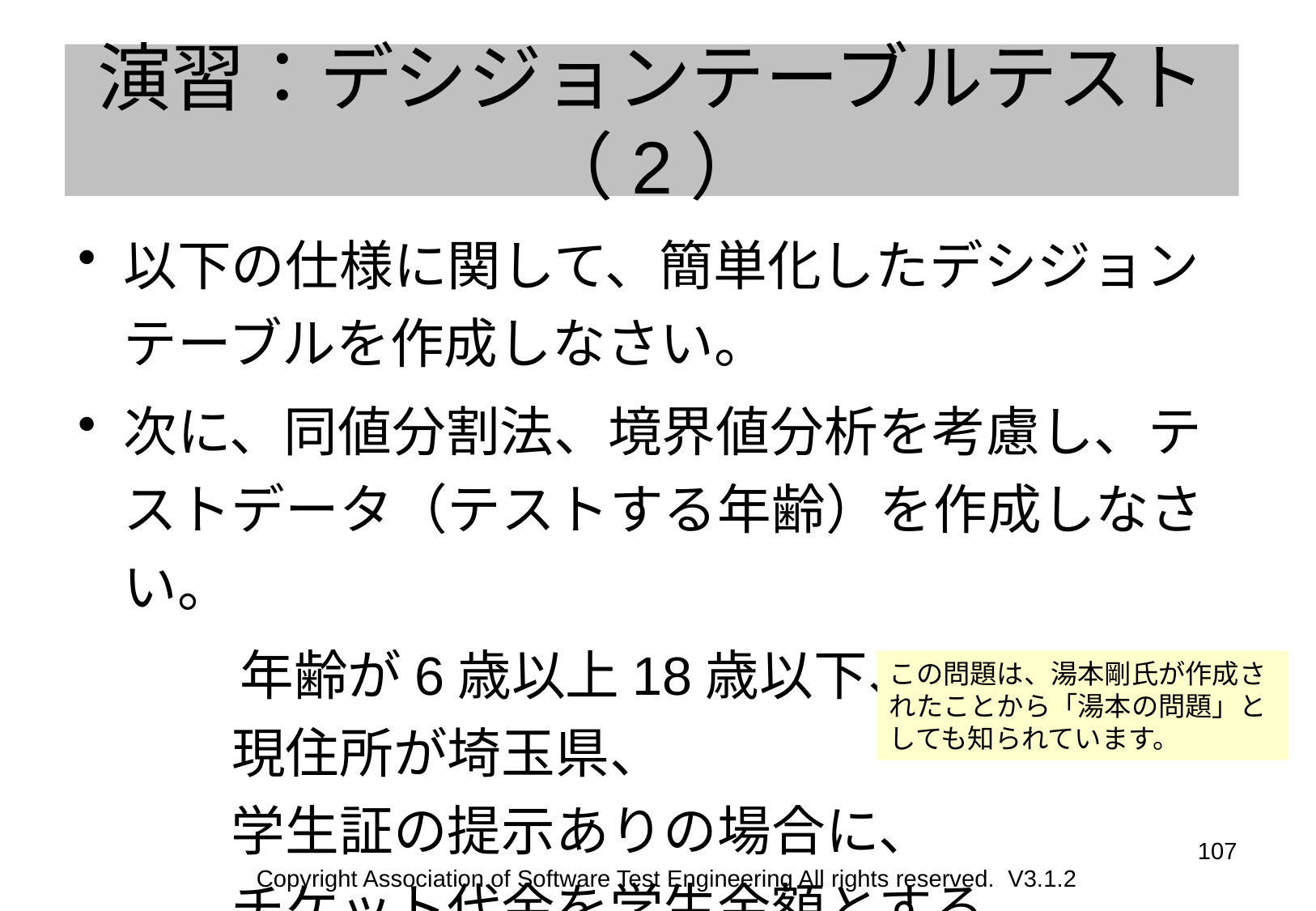

# 演習：デシジョンテーブルテスト（2）
以下の仕様に関して、簡単化したデシジョンテーブルを作成しなさい。
次に、同値分割法、境界値分析を考慮し、テストデータ（テストする年齢）を作成しなさい。
　　　年齢が6歳以上18歳以下、
　　現住所が埼玉県、
　　学生証の提示ありの場合に、
　　チケット代金を学生金額とする。
この問題は、湯本剛氏が作成されたことから「湯本の問題」としても知られています。
107
Copyright Association of Software Test Engineering All rights reserved.  V3.1.2